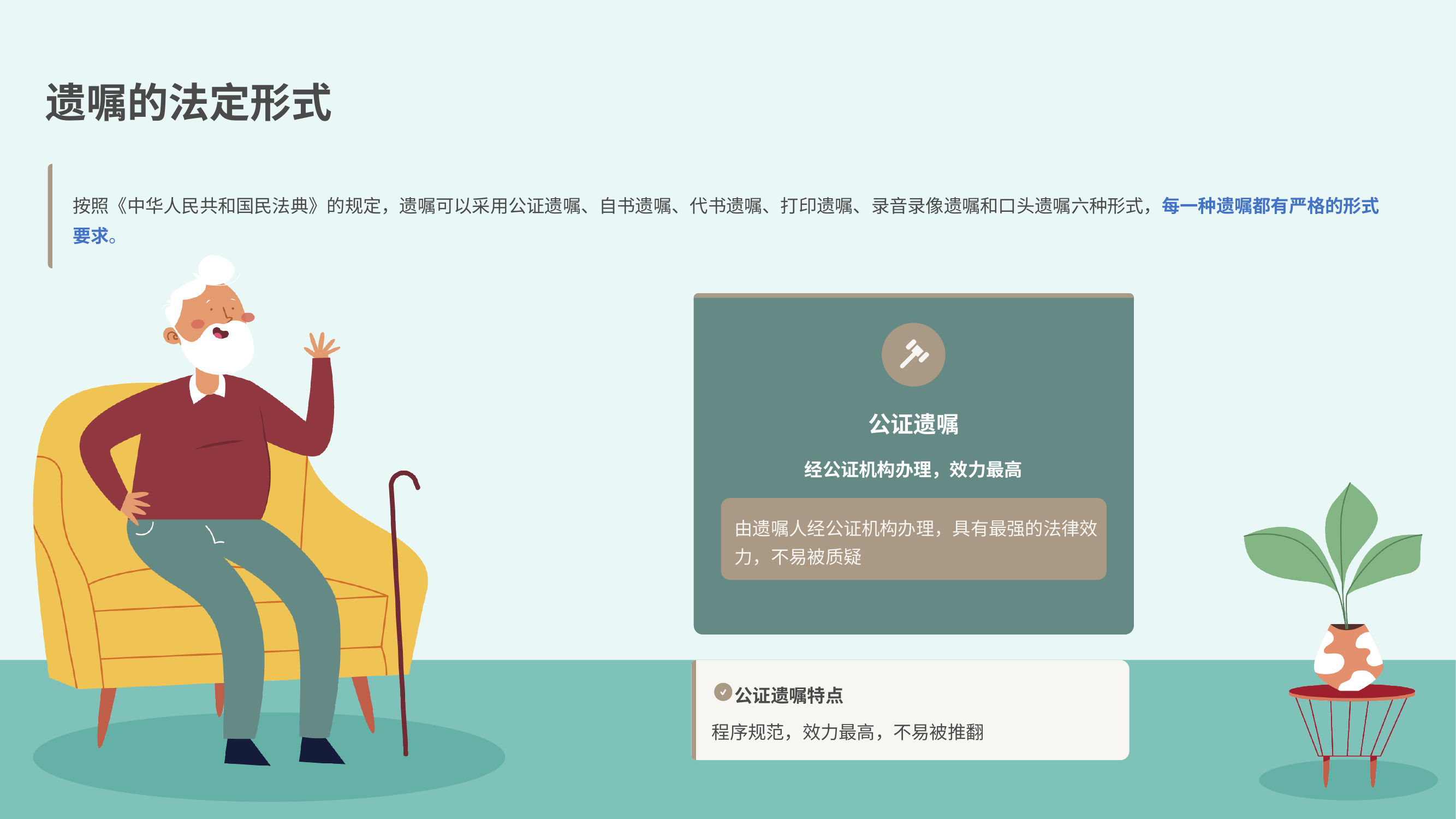

遗嘱的法定形式

按照《中华人民共和国民法典》的规定，遗嘱可以采用公证遗嘱、自书遗嘱、代书遗嘱、打印遗嘱、录音录像遗嘱和口头遗嘱六种形式，每一种遗嘱都有严格的形式要求。

公证遗嘱
经公证机构办理，效力最高

由遗嘱人经公证机构办理，具有最强的法律效力，不易被质疑

公证遗嘱特点

程序规范，效力最高，不易被推翻